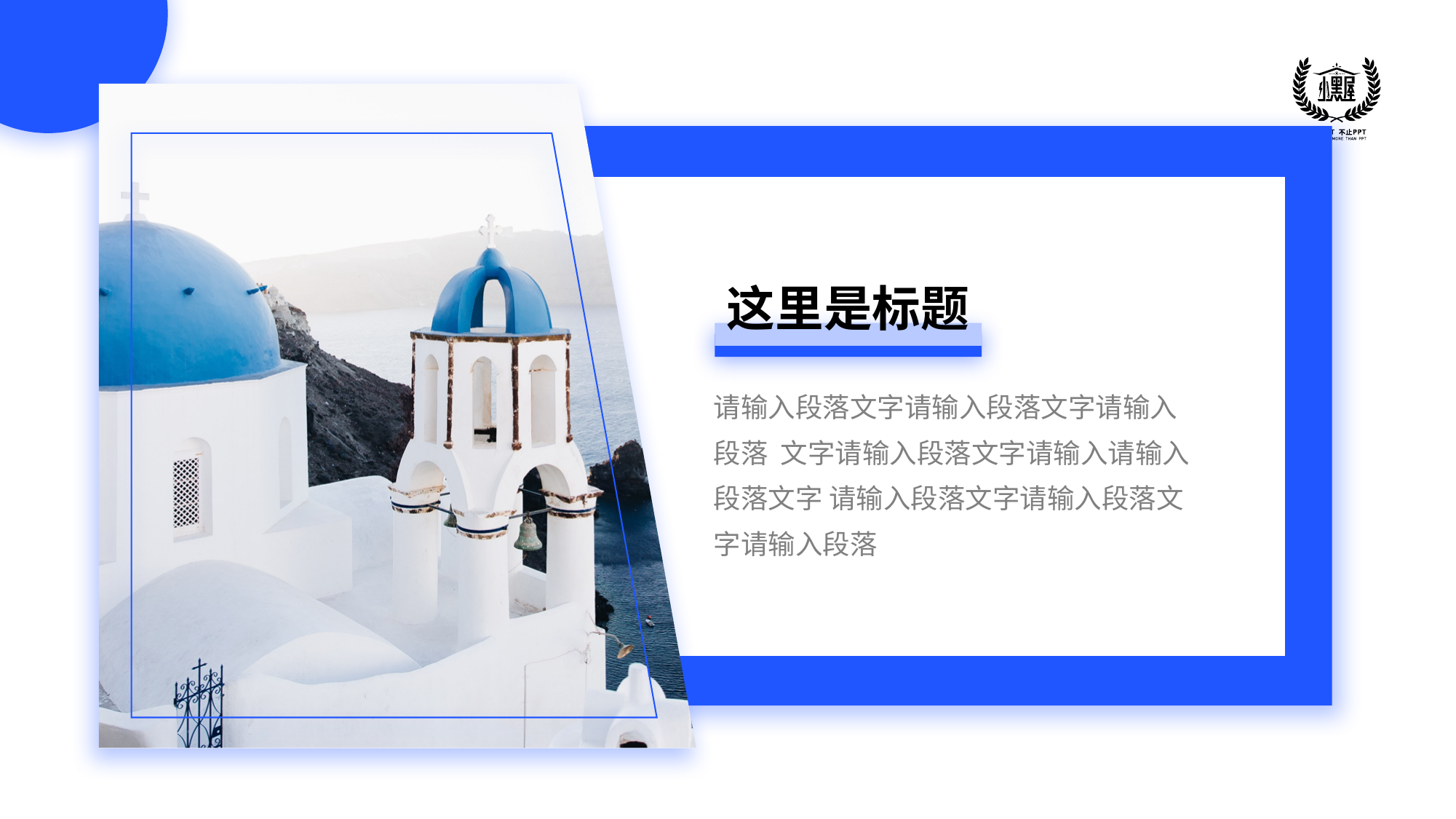

这里是标题

请输入段落文字请输入段落文字请输入段落  文字请输入段落文字请输入请输入段落文字 请输入段落文字请输入段落文字请输入段落